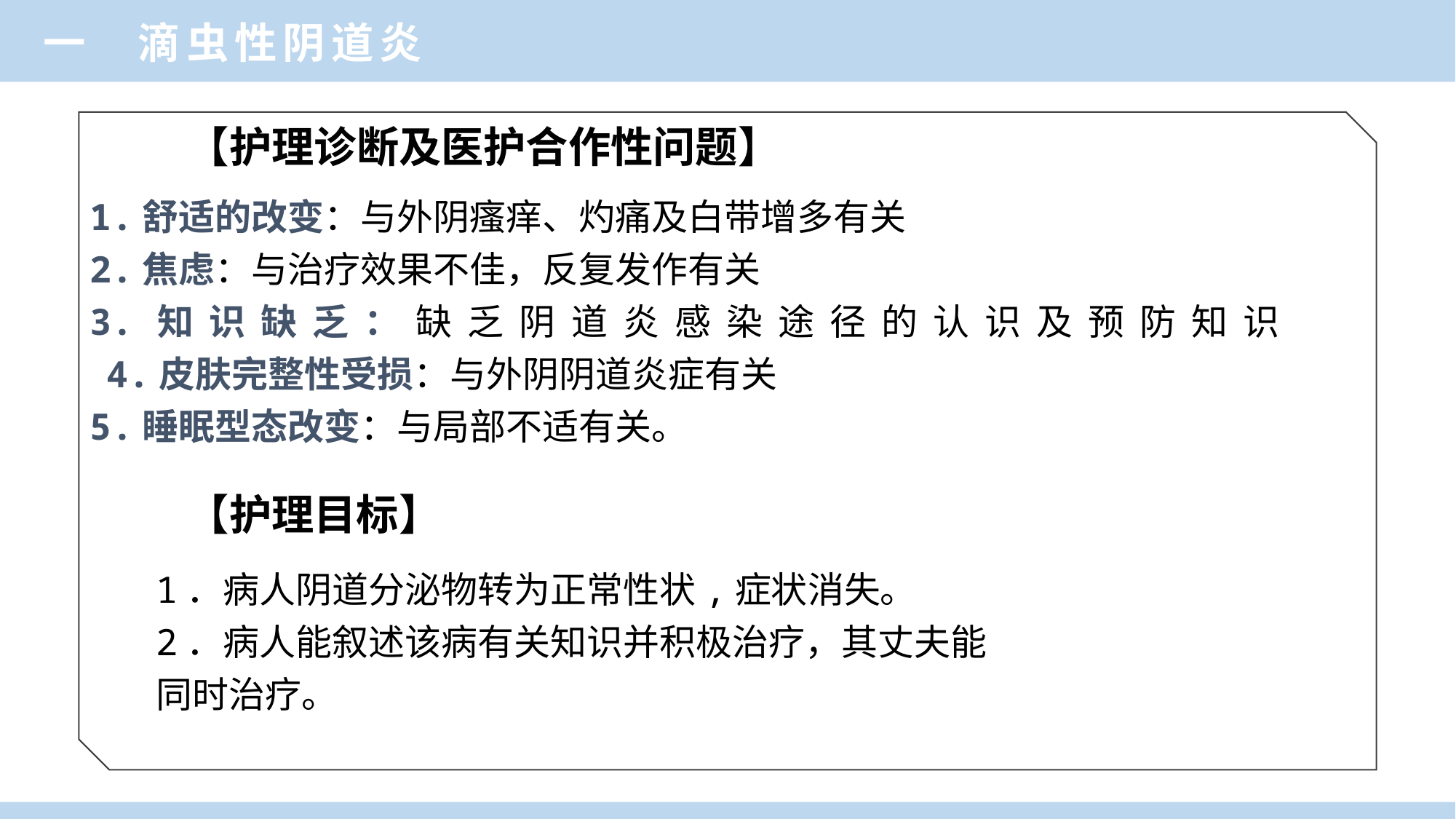

一   滴虫性阴道炎

【护理诊断及医护合作性问题】
1.舒适的改变：与外阴瘙痒、灼痛及白带增多有关
2.焦虑：与治疗效果不佳，反复发作有关
3.知识缺乏：缺乏阴道炎感染途径的认识及预防知识
 4.皮肤完整性受损：与外阴阴道炎症有关
5.睡眠型态改变：与局部不适有关。
【护理目标】
1．病人阴道分泌物转为正常性状,症状消失。
2．病人能叙述该病有关知识并积极治疗，其丈夫能
同时治疗。